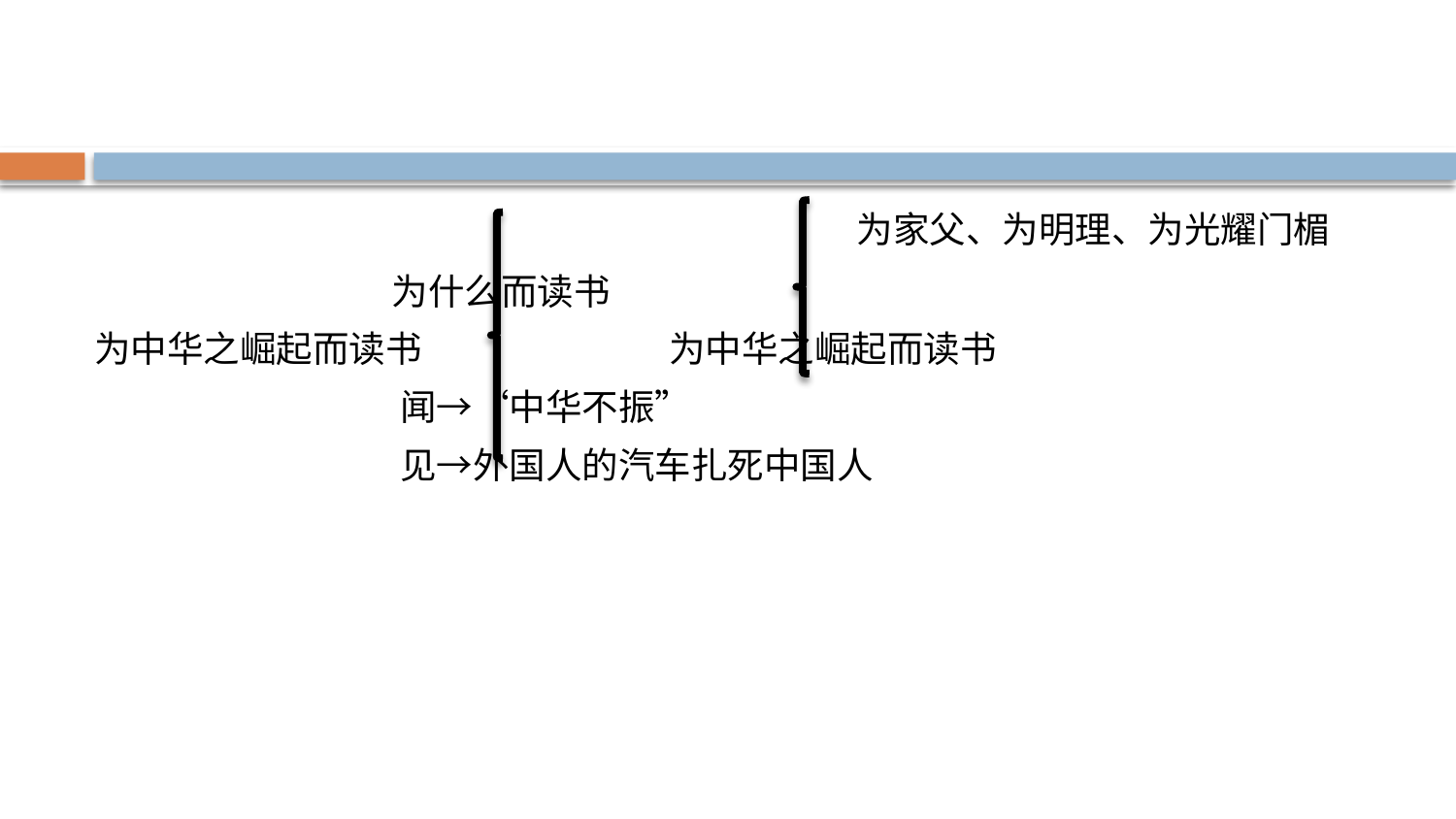

为家父、为明理、为光耀门楣
                                   为什么而读书
为中华之崛起而读书                              为中华之崛起而读书
                                    闻→“中华不振”
                                    见→外国人的汽车扎死中国人